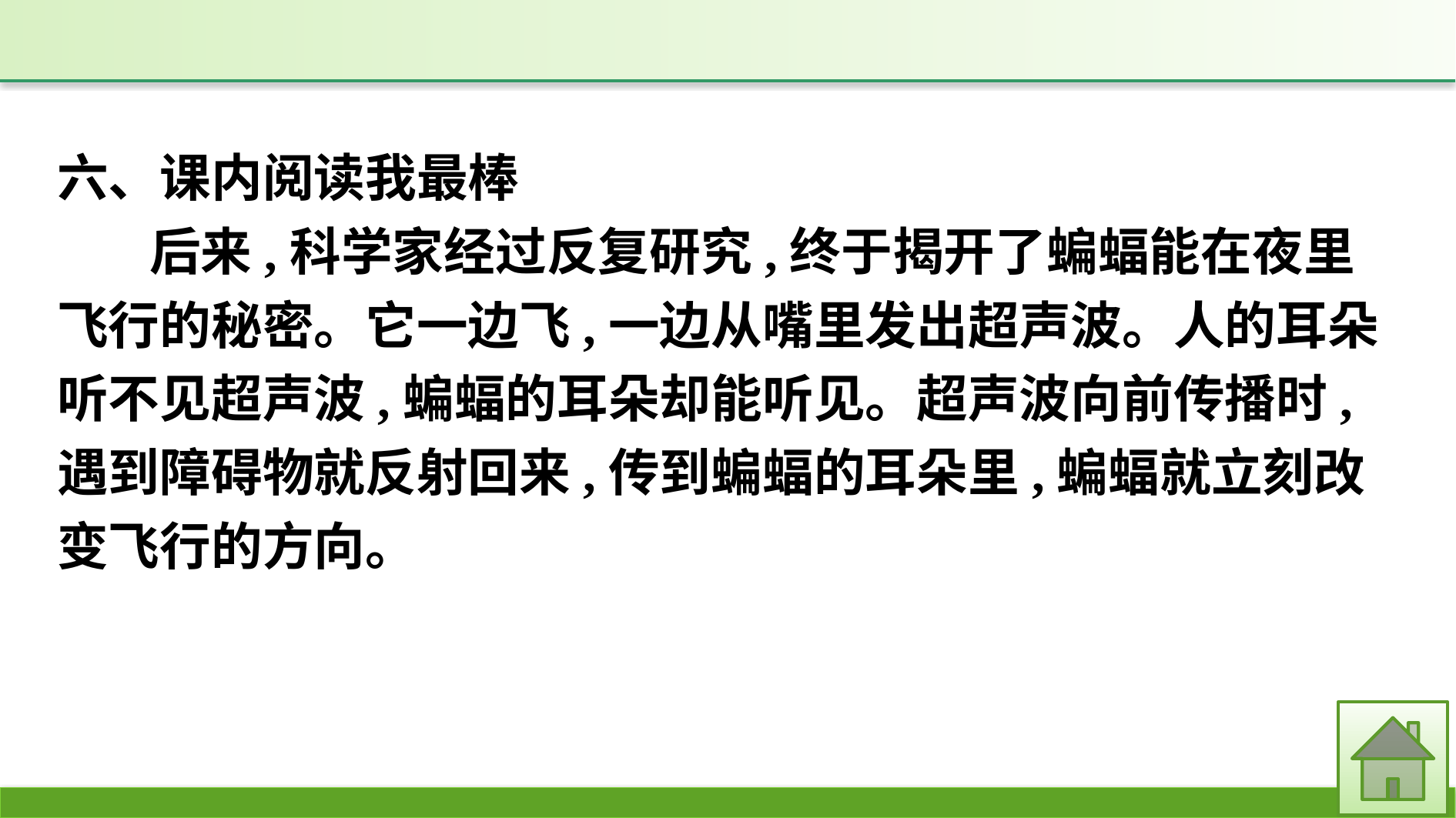

六、课内阅读我最棒
   后来,科学家经过反复研究,终于揭开了蝙蝠能在夜里飞行的秘密。它一边飞,一边从嘴里发出超声波。人的耳朵听不见超声波,蝙蝠的耳朵却能听见。超声波向前传播时,遇到障碍物就反射回来,传到蝙蝠的耳朵里,蝙蝠就立刻改变飞行的方向。